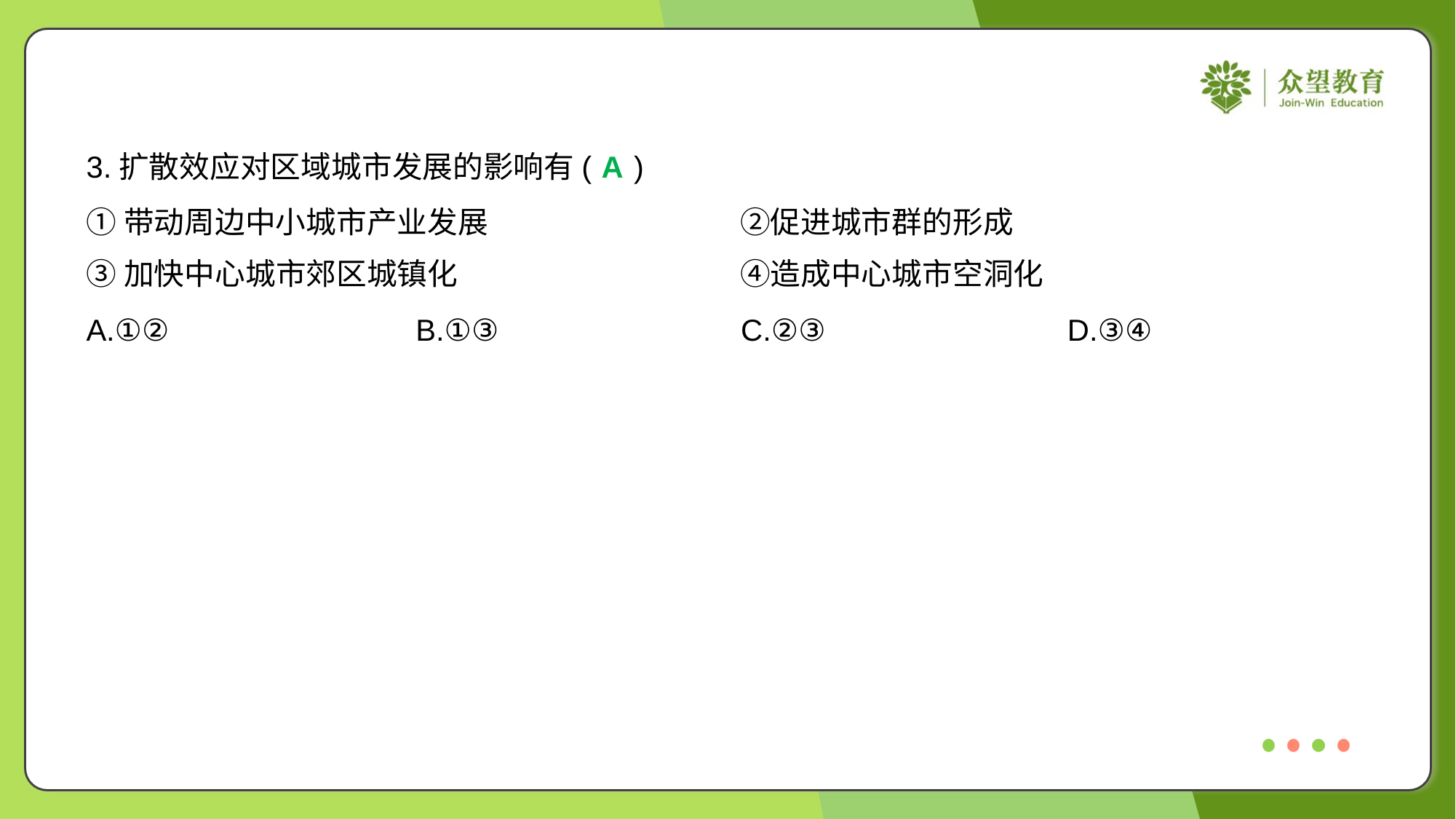

3.扩散效应对区域城市发展的影响有(     )
A
①带动周边中小城市产业发展	②促进城市群的形成
③加快中心城市郊区城镇化	④造成中心城市空洞化
A.①②	B.①③	C.②③	D.③④